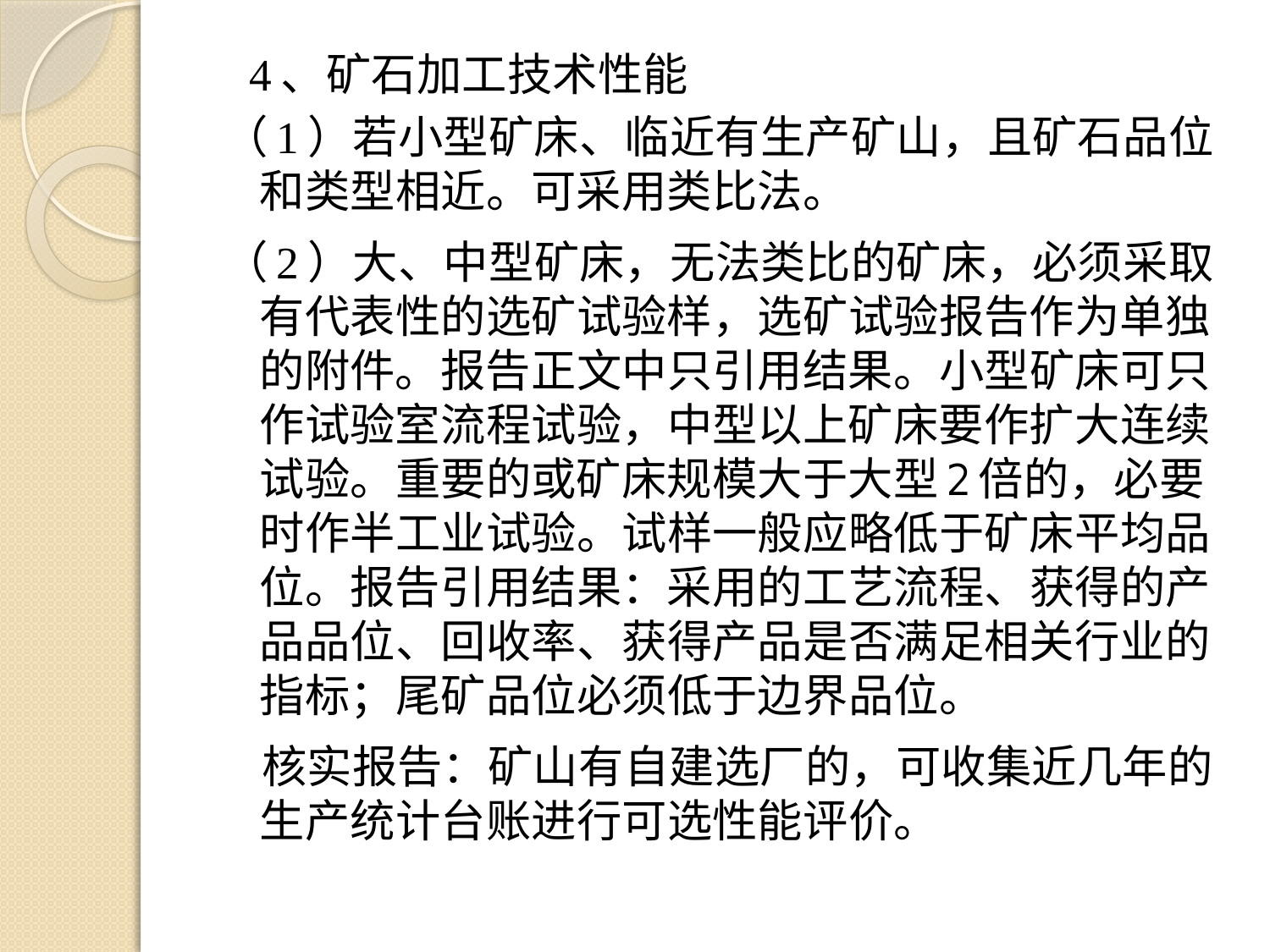

4、矿石加工技术性能
（1）若小型矿床、临近有生产矿山，且矿石品位和类型相近。可采用类比法。
（2）大、中型矿床，无法类比的矿床，必须采取有代表性的选矿试验样，选矿试验报告作为单独的附件。报告正文中只引用结果。小型矿床可只作试验室流程试验，中型以上矿床要作扩大连续试验。重要的或矿床规模大于大型2倍的，必要时作半工业试验。试样一般应略低于矿床平均品位。报告引用结果：采用的工艺流程、获得的产品品位、回收率、获得产品是否满足相关行业的指标；尾矿品位必须低于边界品位。
   核实报告：矿山有自建选厂的，可收集近几年的生产统计台账进行可选性能评价。